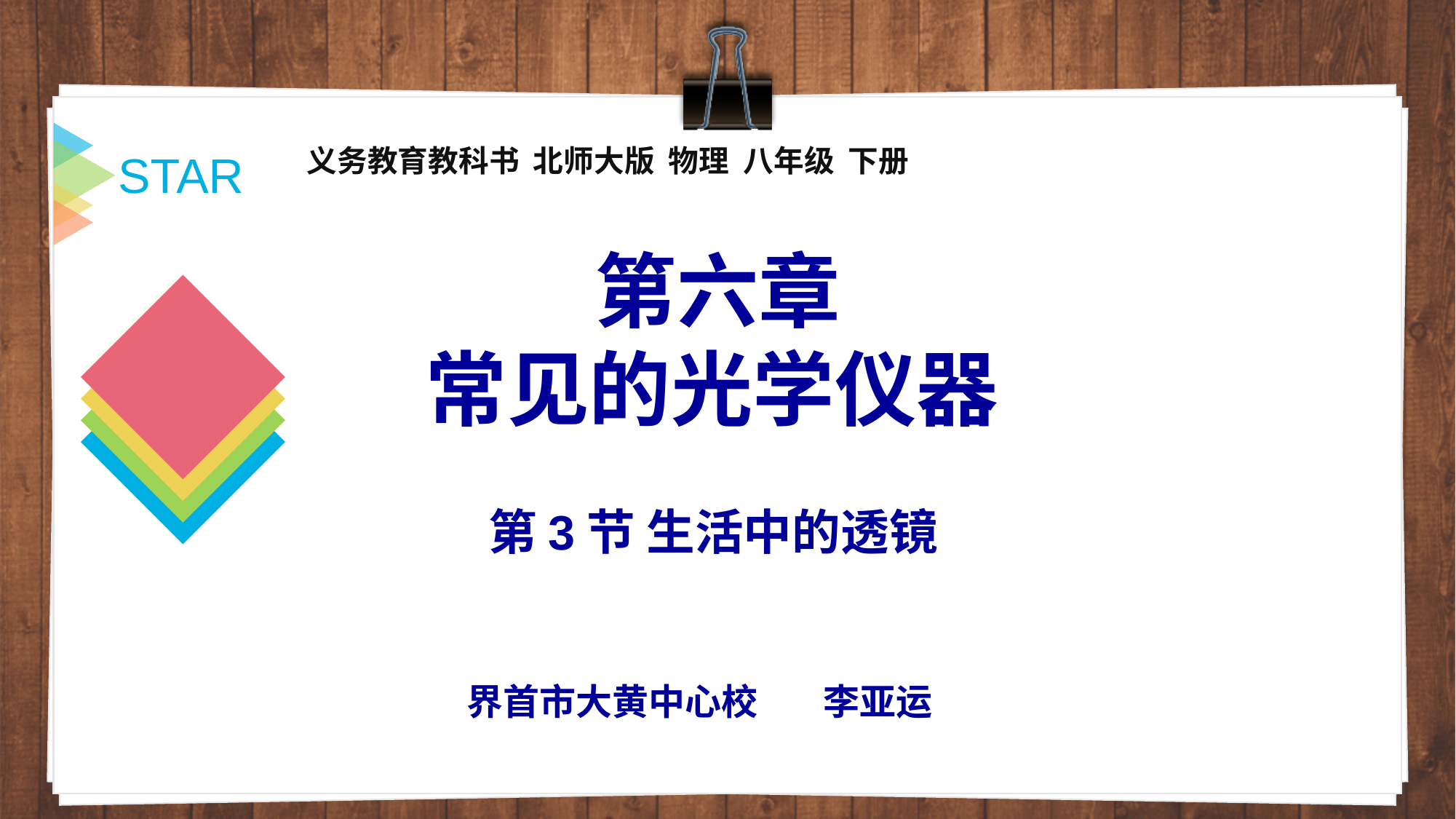

义务教育教科书  北师大版  物理  八年级  下册
第六章
常见的光学仪器
第3节 生活中的透镜
界首市大黄中心校        李亚运